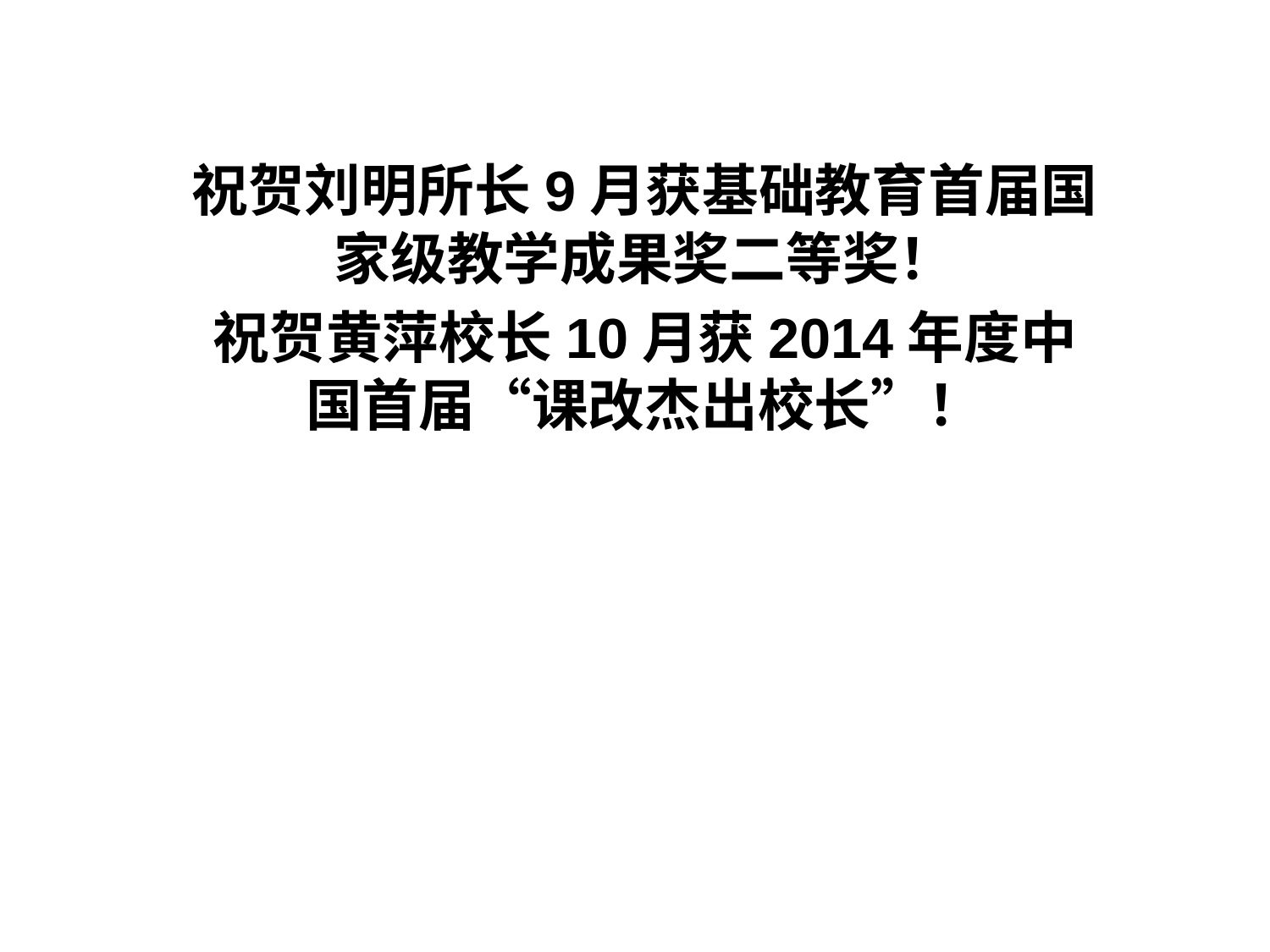

祝贺刘明所长9月获基础教育首届国家级教学成果奖二等奖！
祝贺黄萍校长10月获2014年度中国首届“课改杰出校长”！